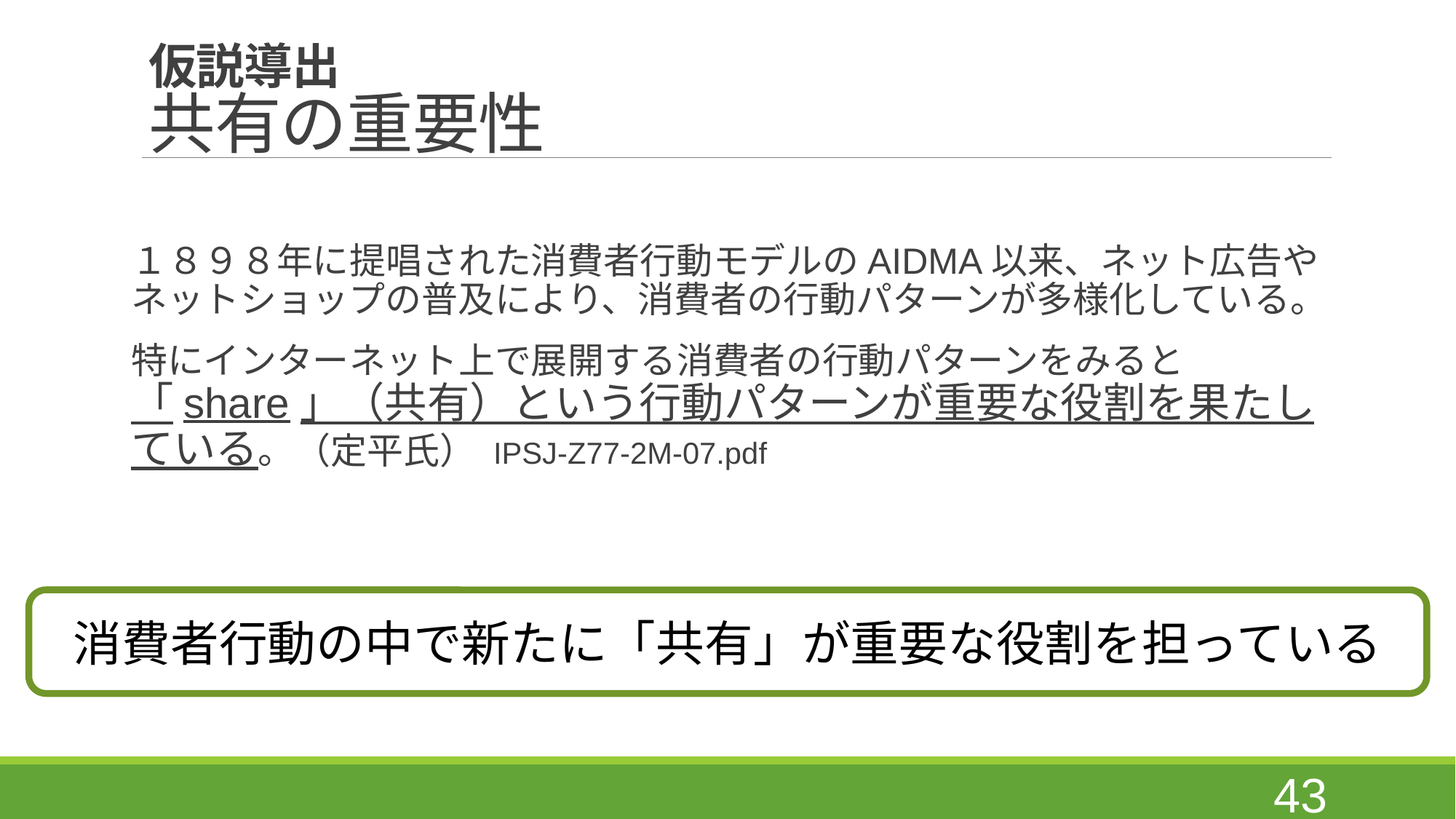

# 仮説導出 共有の重要性

１８９８年に提唱された消費者行動モデルのAIDMA以来、ネット広告やネットショップの普及により、消費者の行動パターンが多様化している。
特にインターネット上で展開する消費者の行動パターンをみると「share」（共有）という行動パターンが重要な役割を果たしている。（定平氏） IPSJ-Z77-2M-07.pdf

消費者行動の中で新たに「共有」が重要な役割を担っている
43